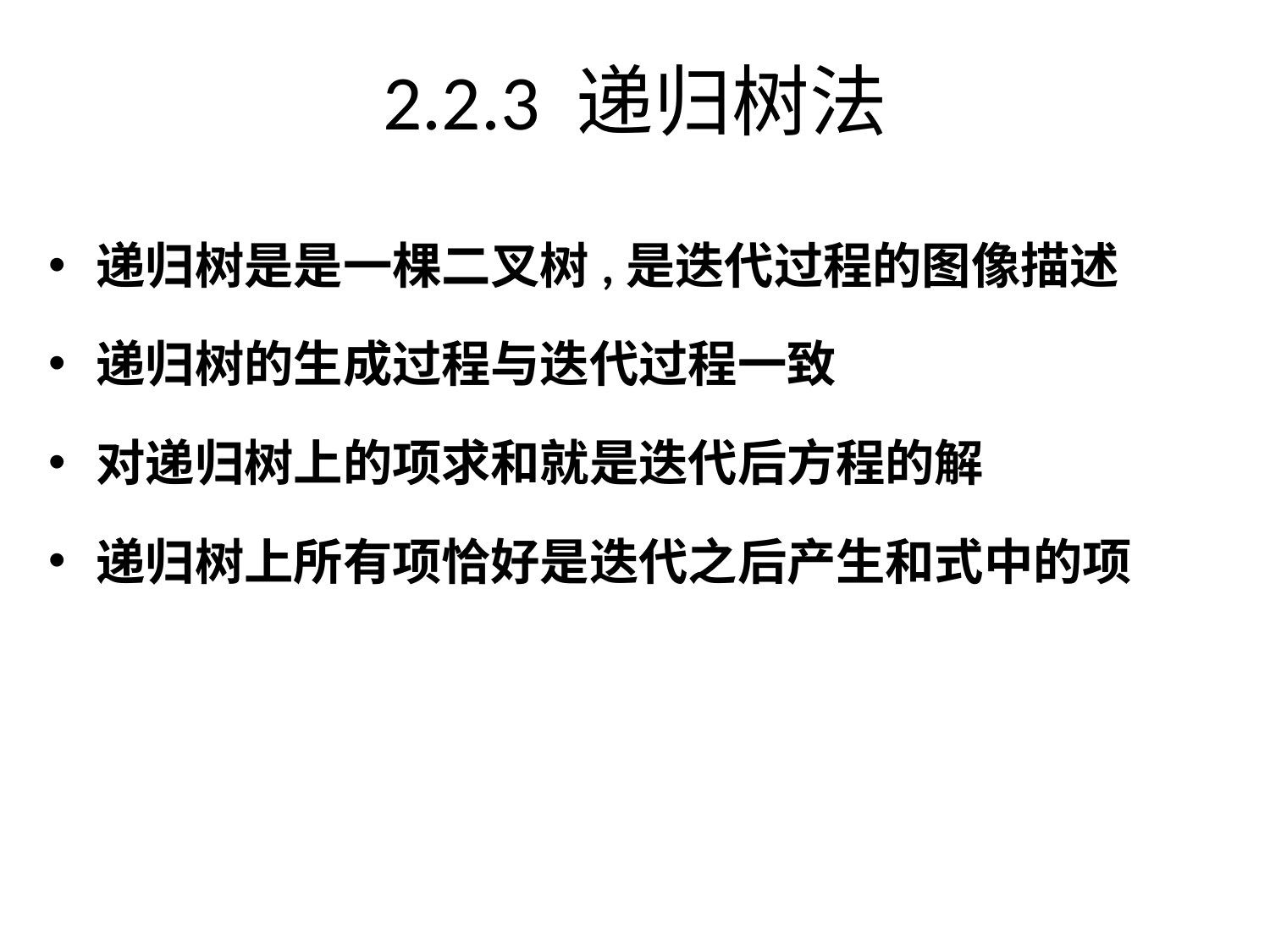

# 2.2.3 递归树法
递归树是是一棵二叉树,是迭代过程的图像描述
递归树的生成过程与迭代过程一致
对递归树上的项求和就是迭代后方程的解
递归树上所有项恰好是迭代之后产生和式中的项